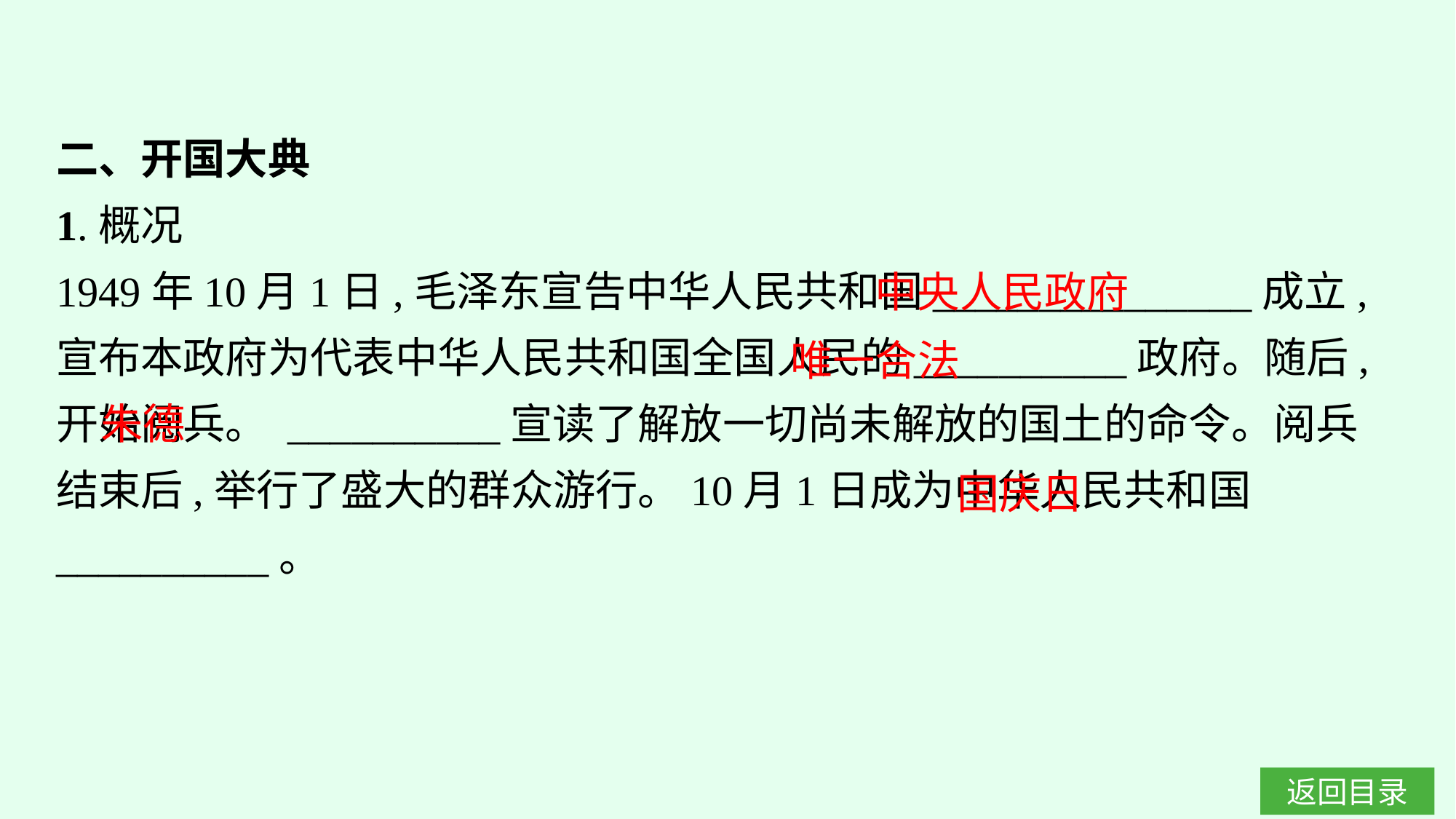

二、开国大典
1.概况
1949年10月1日,毛泽东宣告中华人民共和国_______________成立,宣布本政府为代表中华人民共和国全国人民的__________政府。随后,开始阅兵。 __________宣读了解放一切尚未解放的国土的命令。阅兵结束后,举行了盛大的群众游行。10月1日成为中华人民共和国__________。
中央人民政府
唯一合法
朱德
国庆日